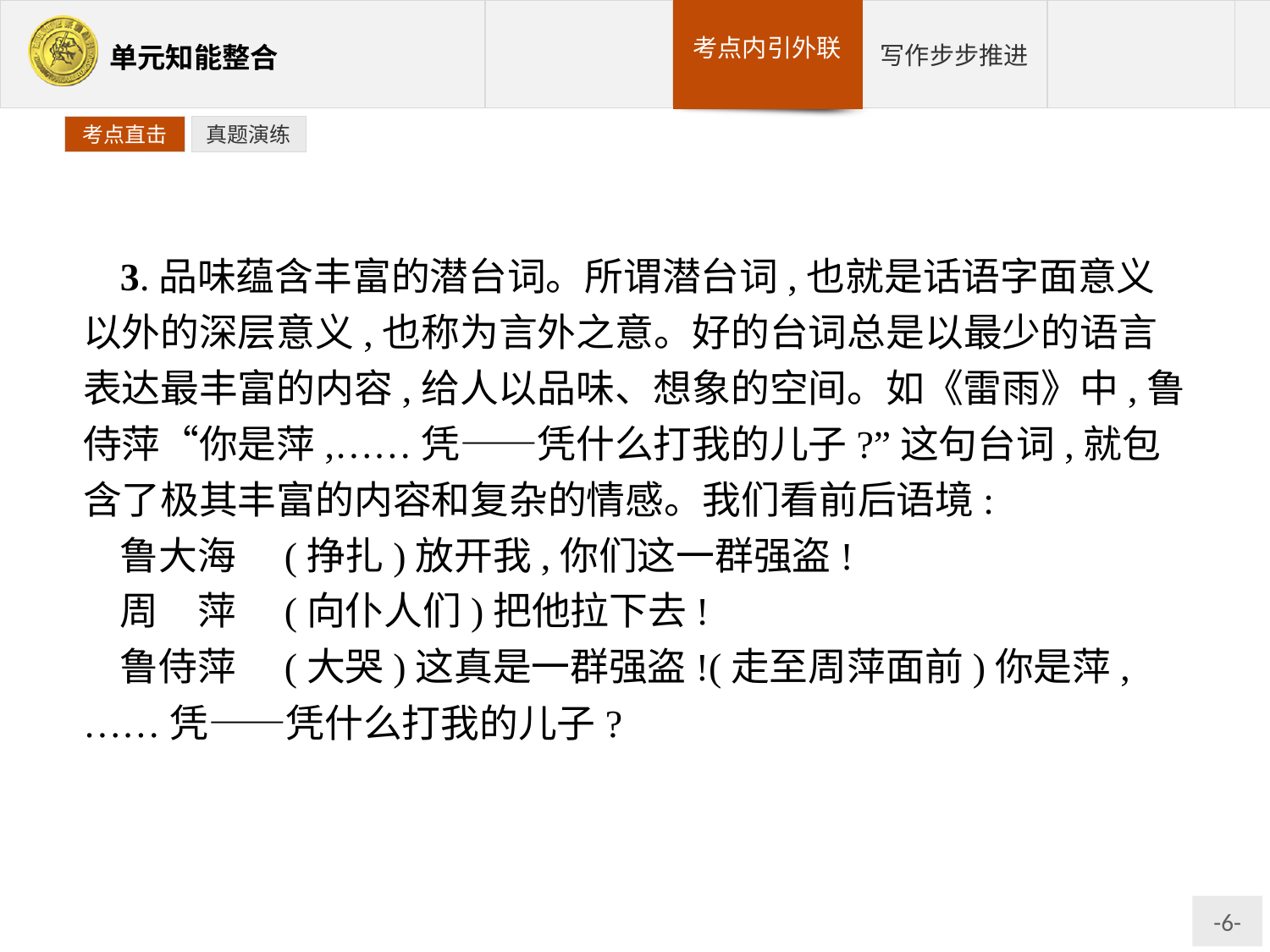

考点直击
真题演练
3.品味蕴含丰富的潜台词。所谓潜台词,也就是话语字面意义以外的深层意义,也称为言外之意。好的台词总是以最少的语言表达最丰富的内容,给人以品味、想象的空间。如《雷雨》中,鲁侍萍“你是萍,……凭——凭什么打我的儿子?”这句台词,就包含了极其丰富的内容和复杂的情感。我们看前后语境:
鲁大海　(挣扎)放开我,你们这一群强盗!
周　萍　(向仆人们)把他拉下去!
鲁侍萍　(大哭)这真是一群强盗!(走至周萍面前)你是萍,……凭——凭什么打我的儿子?